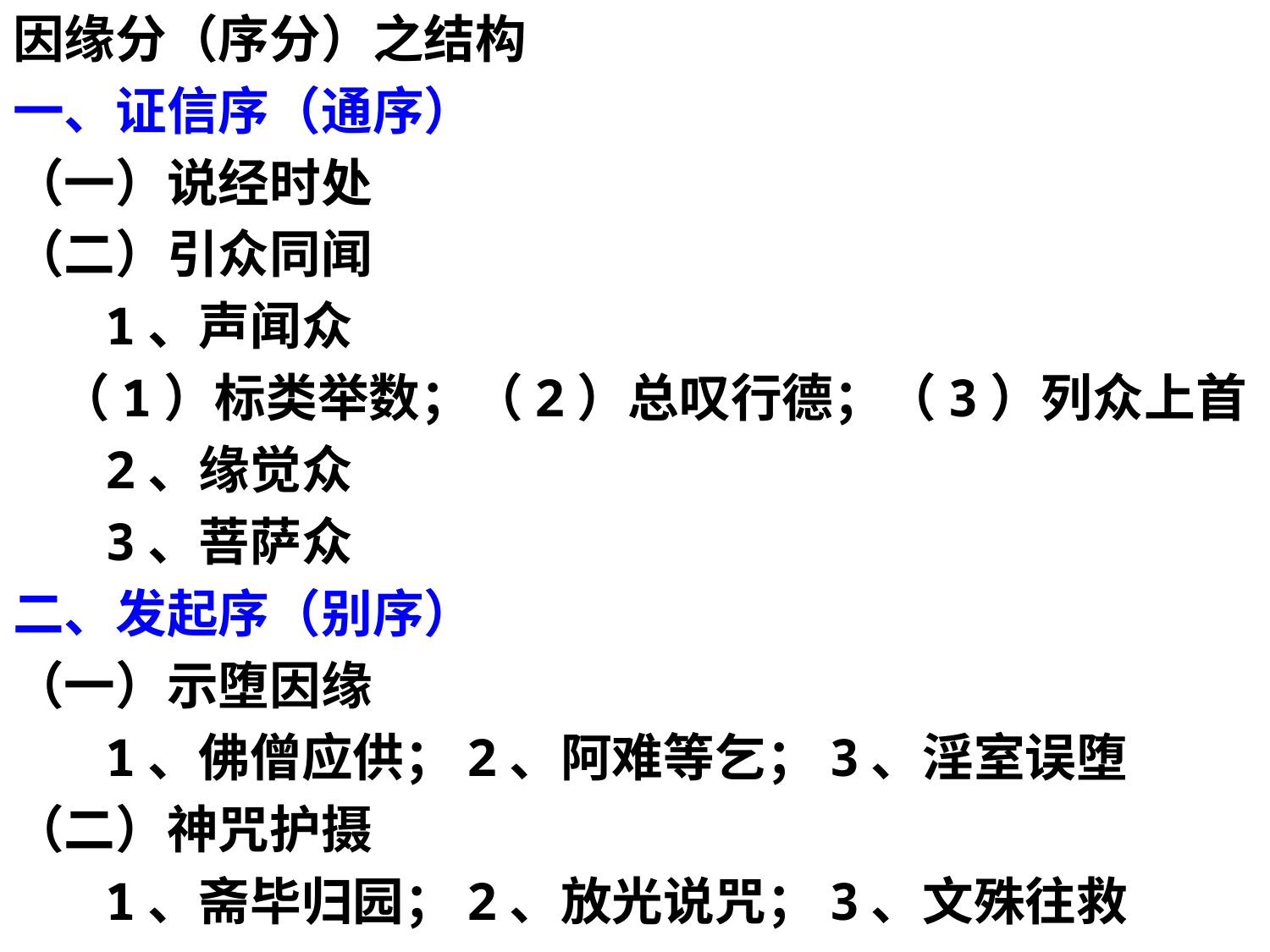

因缘分（序分）之结构
一、证信序（通序）
（一）说经时处
（二）引众同闻
   1、声闻众
   （1）标类举数；（2）总叹行德；（3）列众上首
   2、缘觉众
   3、菩萨众
二、发起序（别序）
（一）示堕因缘
   1、佛僧应供；2、阿难等乞；3、淫室误堕
（二）神咒护摄
   1、斋毕归园；2、放光说咒；3、文殊往救